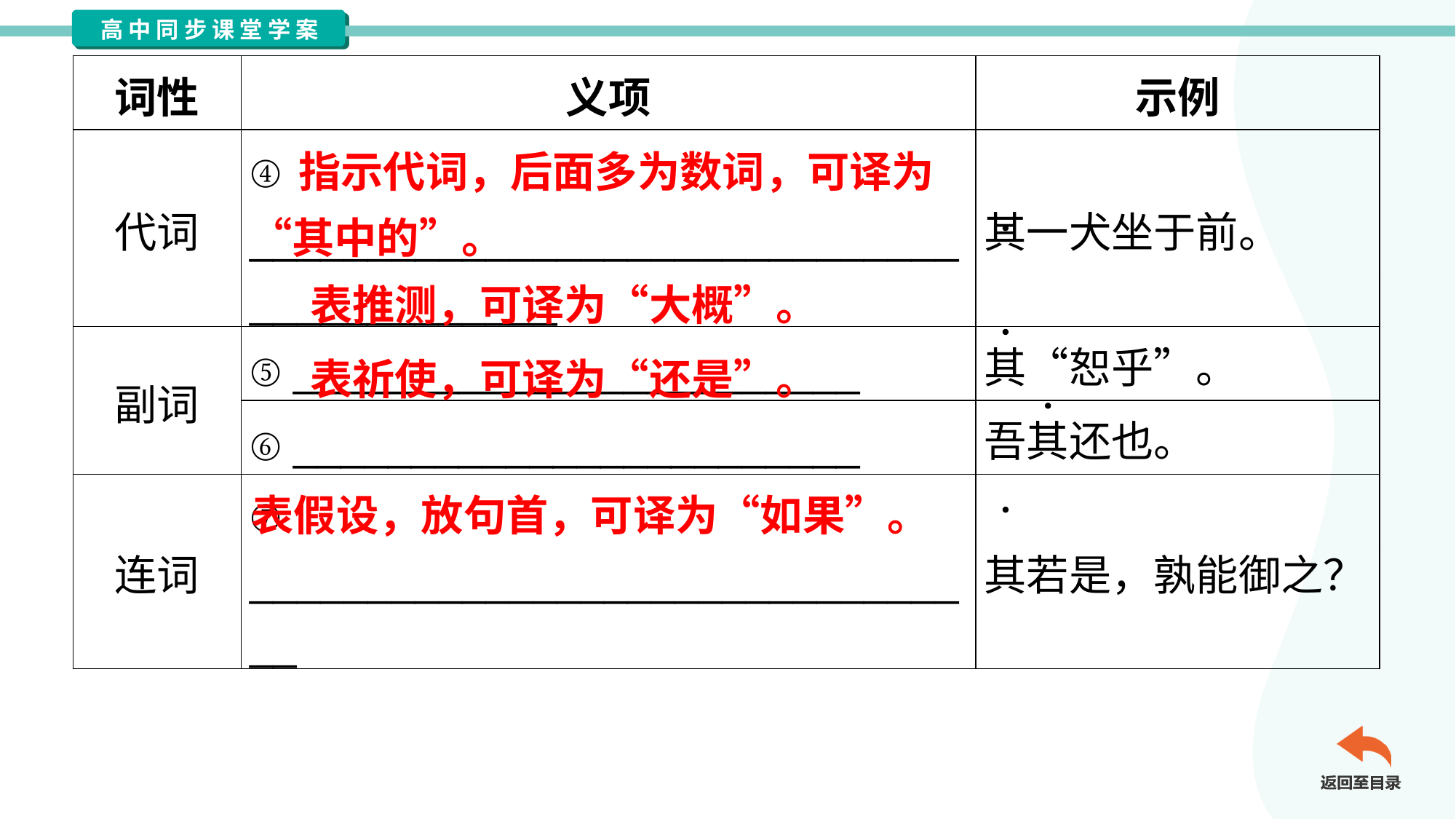

| 词性 | 义项 | 示例 |
| --- | --- | --- |
| 代词 | ④ \_\_\_\_\_\_\_\_\_\_\_\_\_\_\_\_\_\_\_\_\_\_\_\_\_\_\_\_\_\_ \_\_\_\_\_\_\_\_\_\_\_\_\_ | 其一犬坐于前。 |
| 副词 | ⑤ \_\_\_\_\_\_\_\_\_\_\_\_\_\_\_\_\_\_\_\_\_\_\_\_ | 其“恕乎”。 |
|  | ⑥ \_\_\_\_\_\_\_\_\_\_\_\_\_\_\_\_\_\_\_\_\_\_\_\_ | 吾其还也。 |
| 连词 | ⑦ \_\_\_\_\_\_\_\_\_\_\_\_\_\_\_\_\_\_\_\_\_\_\_\_\_\_\_\_\_\_\_\_ | 其若是，孰能御之？ |
    指示代词，后面多为数词，可译为“其中的”。

表推测，可译为“大概”。

表祈使，可译为“还是”。

表假设，放句首，可译为“如果”。